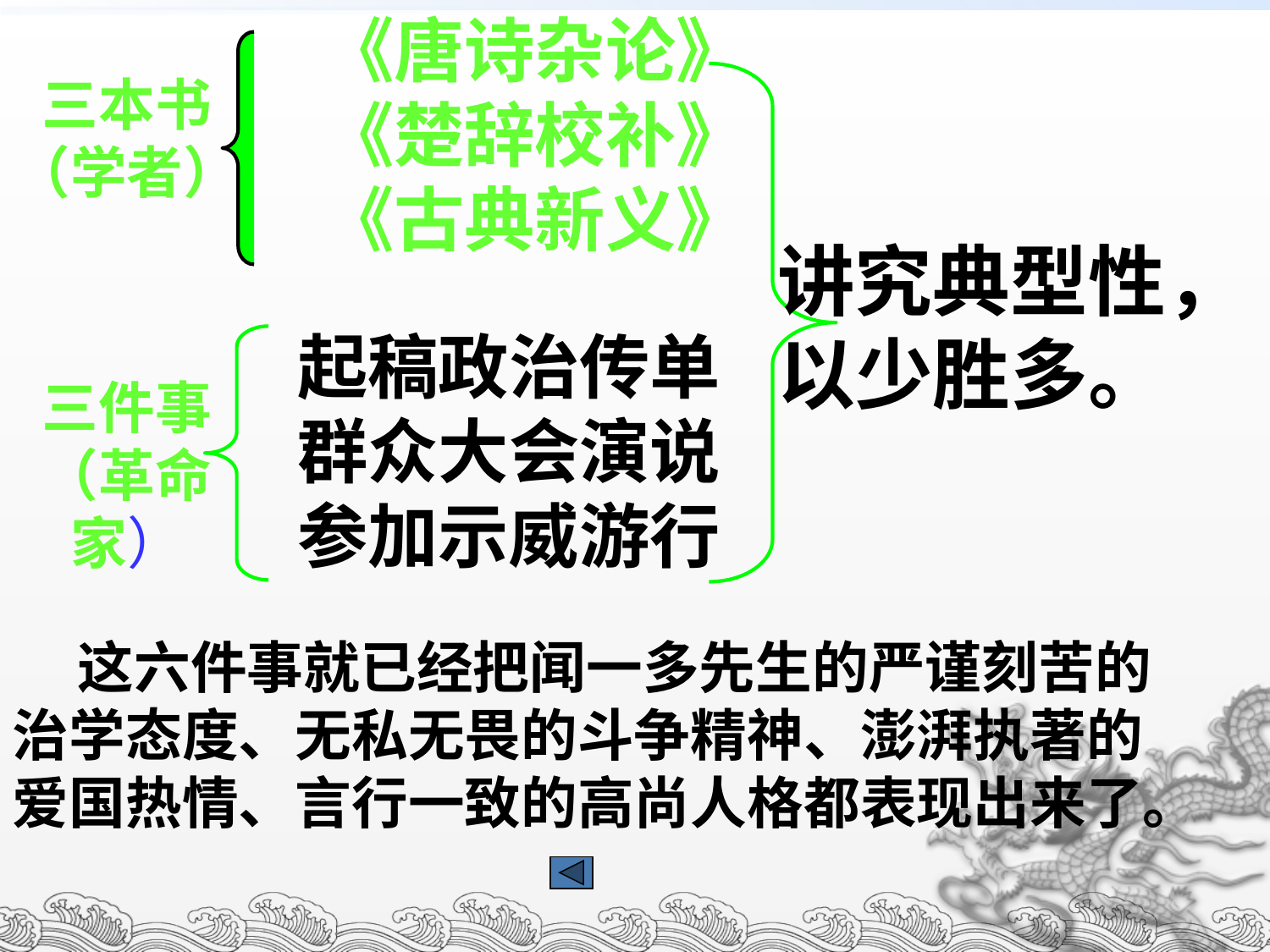

《唐诗杂论》
《楚辞校补》
《古典新义》

三本书
（学者）

讲究典型性，以少胜多。
起稿政治传单
群众大会演说
参加示威游行

三件事
（革命家）
    这六件事就已经把闻一多先生的严谨刻苦的治学态度、无私无畏的斗争精神、澎湃执著的爱国热情、言行一致的高尚人格都表现出来了。